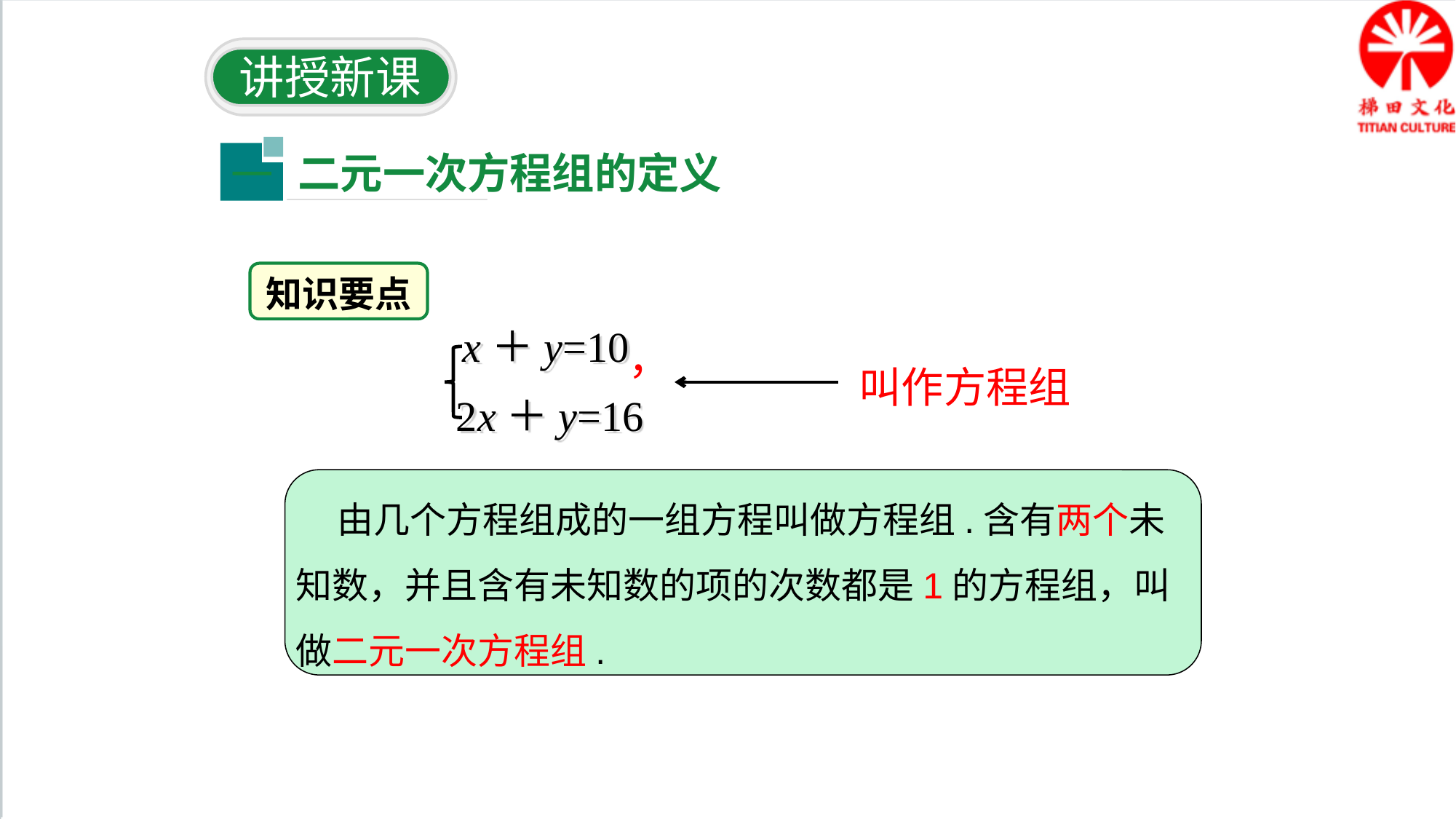

讲授新课

二元一次方程组的定义
一

知识要点
   ，
x＋y=10
   叫作方程组

2x＋y=16

    由几个方程组成的一组方程叫做方程组.含有两个未知数，并且含有未知数的项的次数都是1的方程组，叫做二元一次方程组.